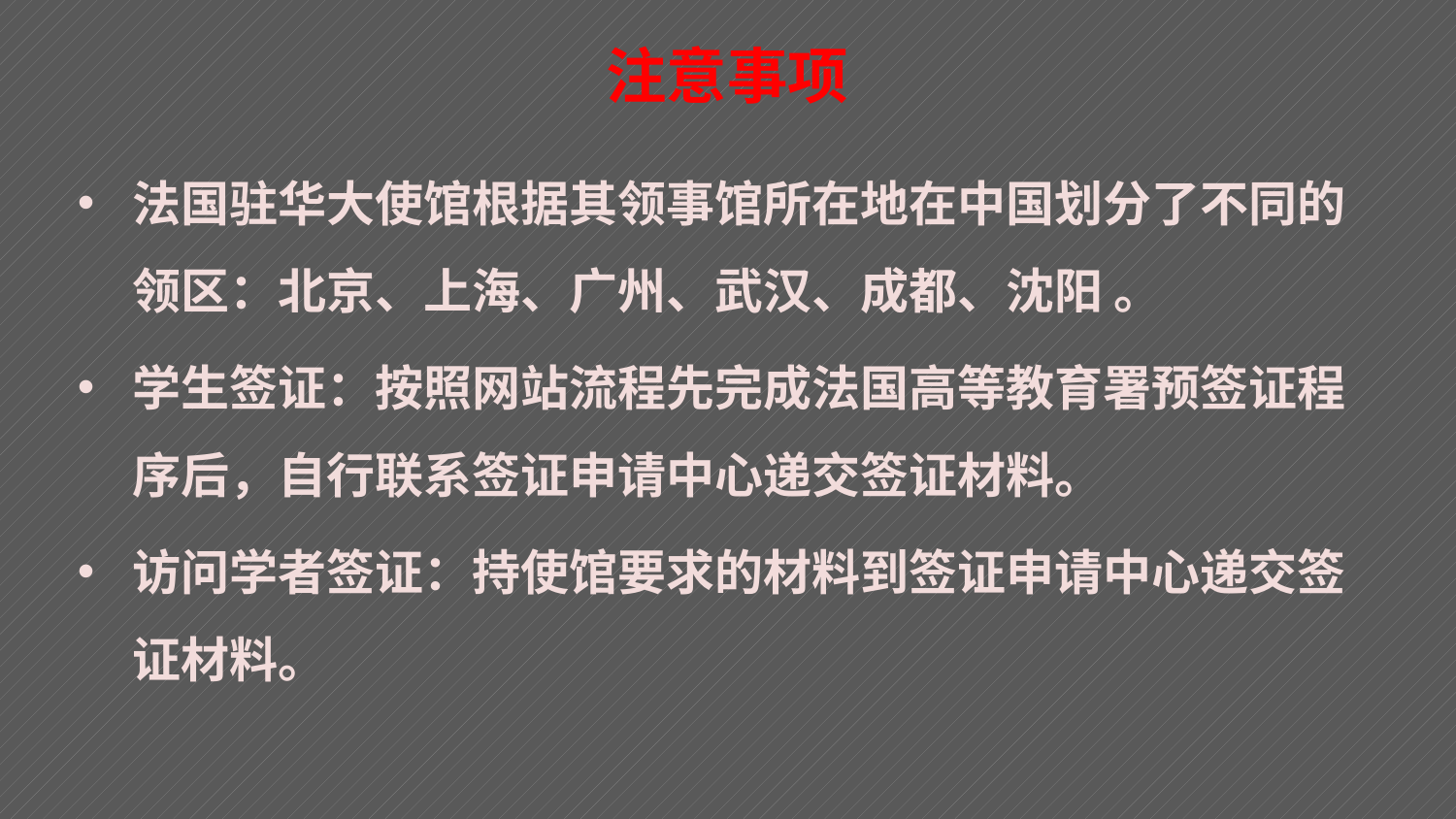

注意事项
法国驻华大使馆根据其领事馆所在地在中国划分了不同的领区：北京、上海、广州、武汉、成都、沈阳 。
学生签证：按照网站流程先完成法国高等教育署预签证程序后，自行联系签证申请中心递交签证材料。
访问学者签证：持使馆要求的材料到签证申请中心递交签证材料。